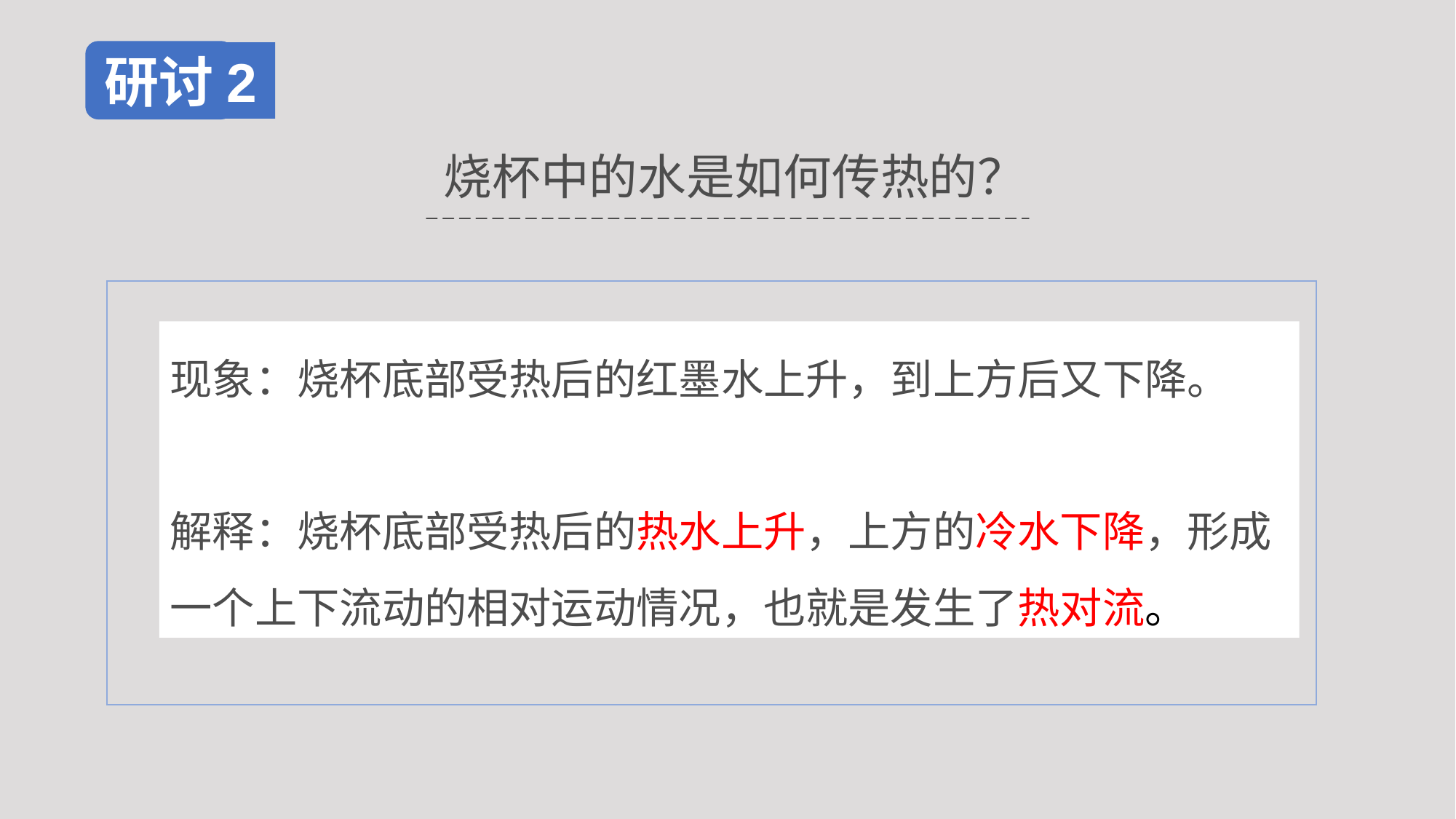

研讨2

烧杯中的水是如何传热的？

现象：烧杯底部受热后的红墨水上升，到上方后又下降。

解释：烧杯底部受热后的热水上升，上方的冷水下降，形成一个上下流动的相对运动情况，也就是发生了热对流。